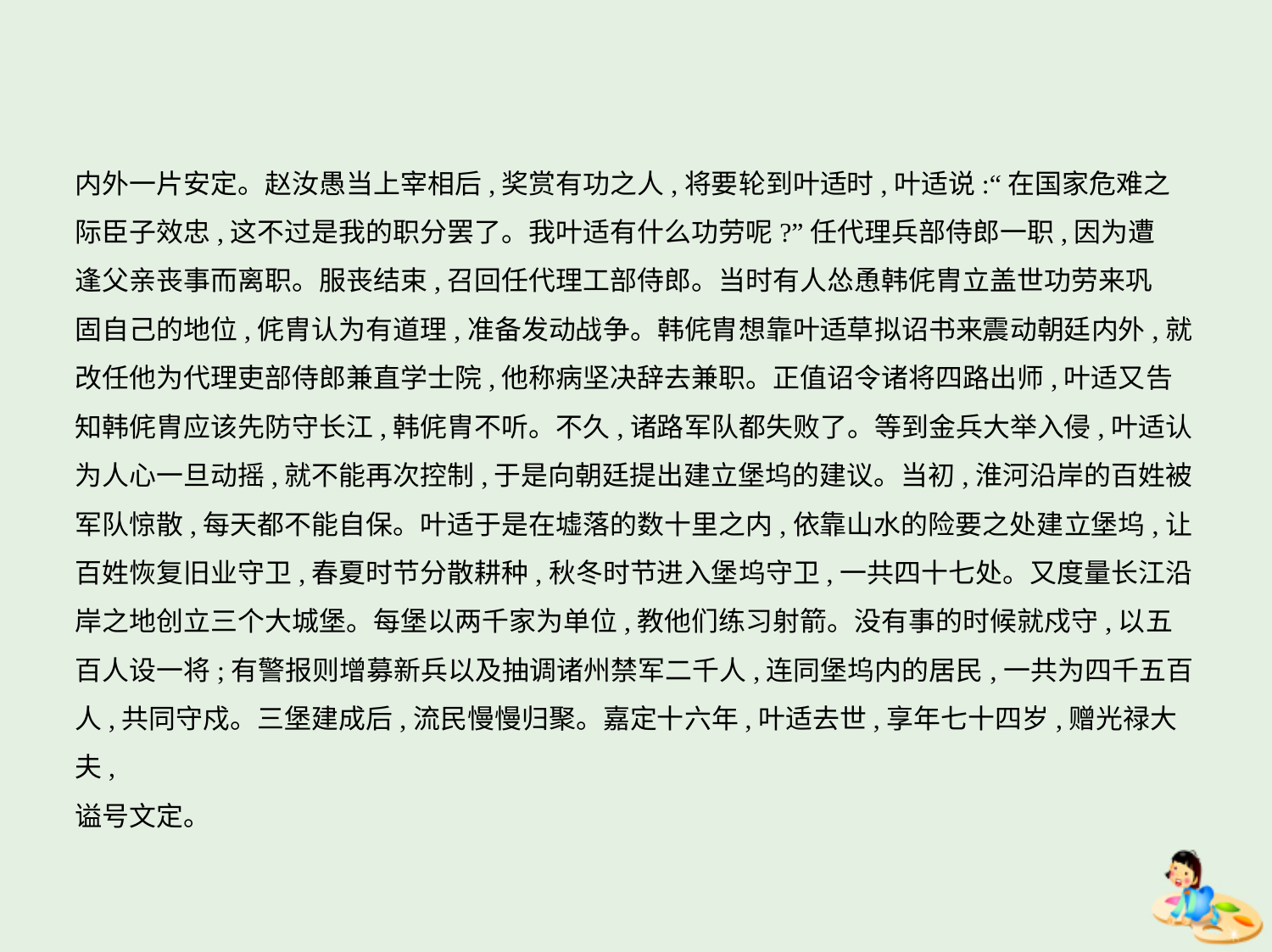

内外一片安定。赵汝愚当上宰相后,奖赏有功之人,将要轮到叶适时,叶适说:“在国家危难之
际臣子效忠,这不过是我的职分罢了。我叶适有什么功劳呢?”任代理兵部侍郎一职,因为遭
逢父亲丧事而离职。服丧结束,召回任代理工部侍郎。当时有人怂恿韩侂胄立盖世功劳来巩
固自己的地位,侂胄认为有道理,准备发动战争。韩侂胄想靠叶适草拟诏书来震动朝廷内外,就
改任他为代理吏部侍郎兼直学士院,他称病坚决辞去兼职。正值诏令诸将四路出师,叶适又告
知韩侂胄应该先防守长江,韩侂胄不听。不久,诸路军队都失败了。等到金兵大举入侵,叶适认
为人心一旦动摇,就不能再次控制,于是向朝廷提出建立堡坞的建议。当初,淮河沿岸的百姓被
军队惊散,每天都不能自保。叶适于是在墟落的数十里之内,依靠山水的险要之处建立堡坞,让
百姓恢复旧业守卫,春夏时节分散耕种,秋冬时节进入堡坞守卫,一共四十七处。又度量长江沿
岸之地创立三个大城堡。每堡以两千家为单位,教他们练习射箭。没有事的时候就戍守,以五
百人设一将;有警报则增募新兵以及抽调诸州禁军二千人,连同堡坞内的居民,一共为四千五百
人,共同守戍。三堡建成后,流民慢慢归聚。嘉定十六年,叶适去世,享年七十四岁,赠光禄大夫,
谥号文定。